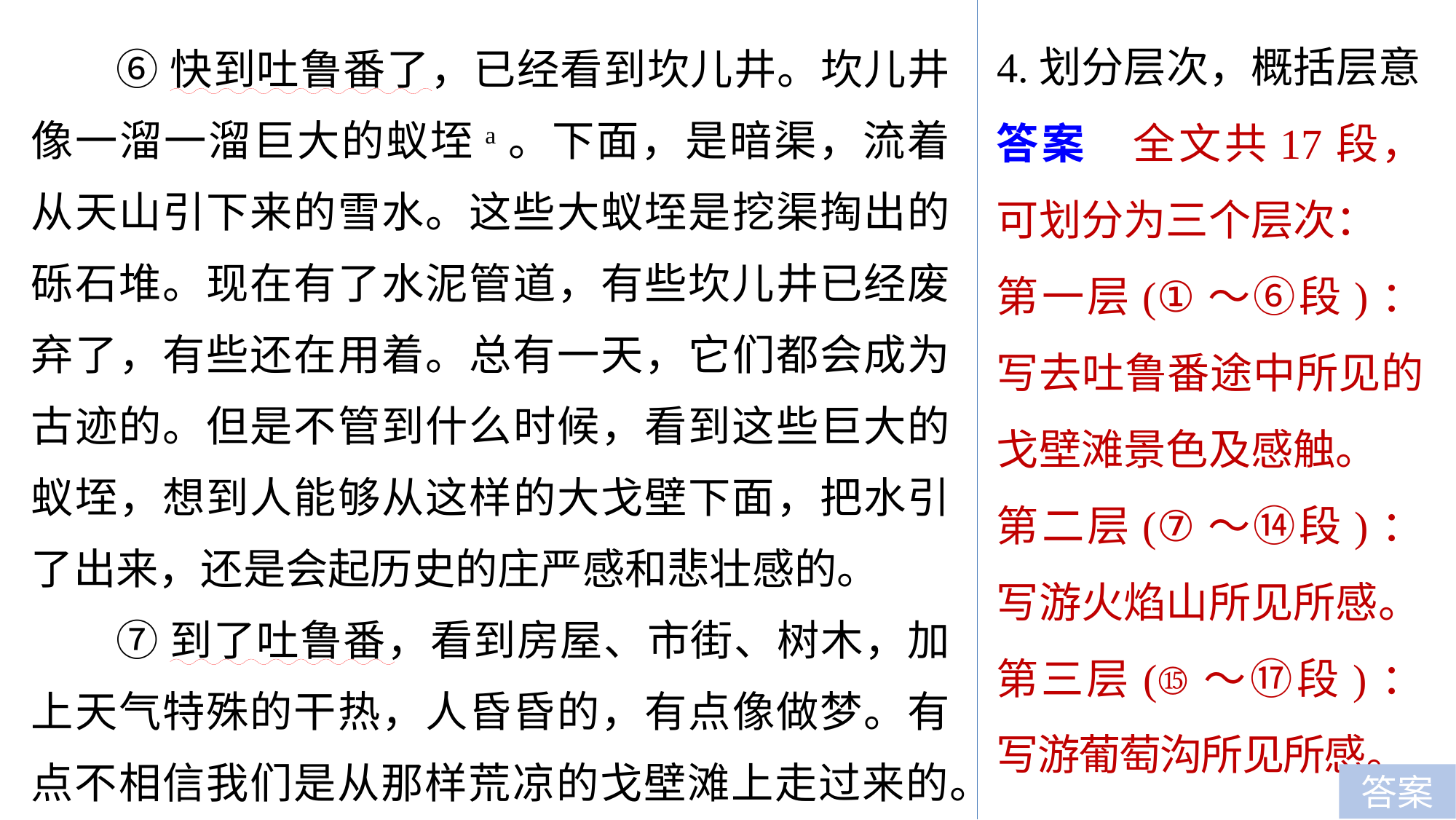

4.划分层次，概括层意
⑥快到吐鲁番了，已经看到坎儿井。坎儿井像一溜一溜巨大的蚁垤a。下面，是暗渠，流着从天山引下来的雪水。这些大蚁垤是挖渠掏出的砾石堆。现在有了水泥管道，有些坎儿井已经废弃了，有些还在用着。总有一天，它们都会成为古迹的。但是不管到什么时候，看到这些巨大的蚁垤，想到人能够从这样的大戈壁下面，把水引了出来，还是会起历史的庄严感和悲壮感的。
⑦到了吐鲁番，看到房屋、市街、树木，加上天气特殊的干热，人昏昏的，有点像做梦。有点不相信我们是从那样荒凉的戈壁滩上走过来的。
答案　全文共17段，可划分为三个层次：
第一层(①～⑥段)：写去吐鲁番途中所见的戈壁滩景色及感触。
第二层(⑦～⑭段)：写游火焰山所见所感。
第三层(⑮～⑰段)：写游葡萄沟所见所感。
答案